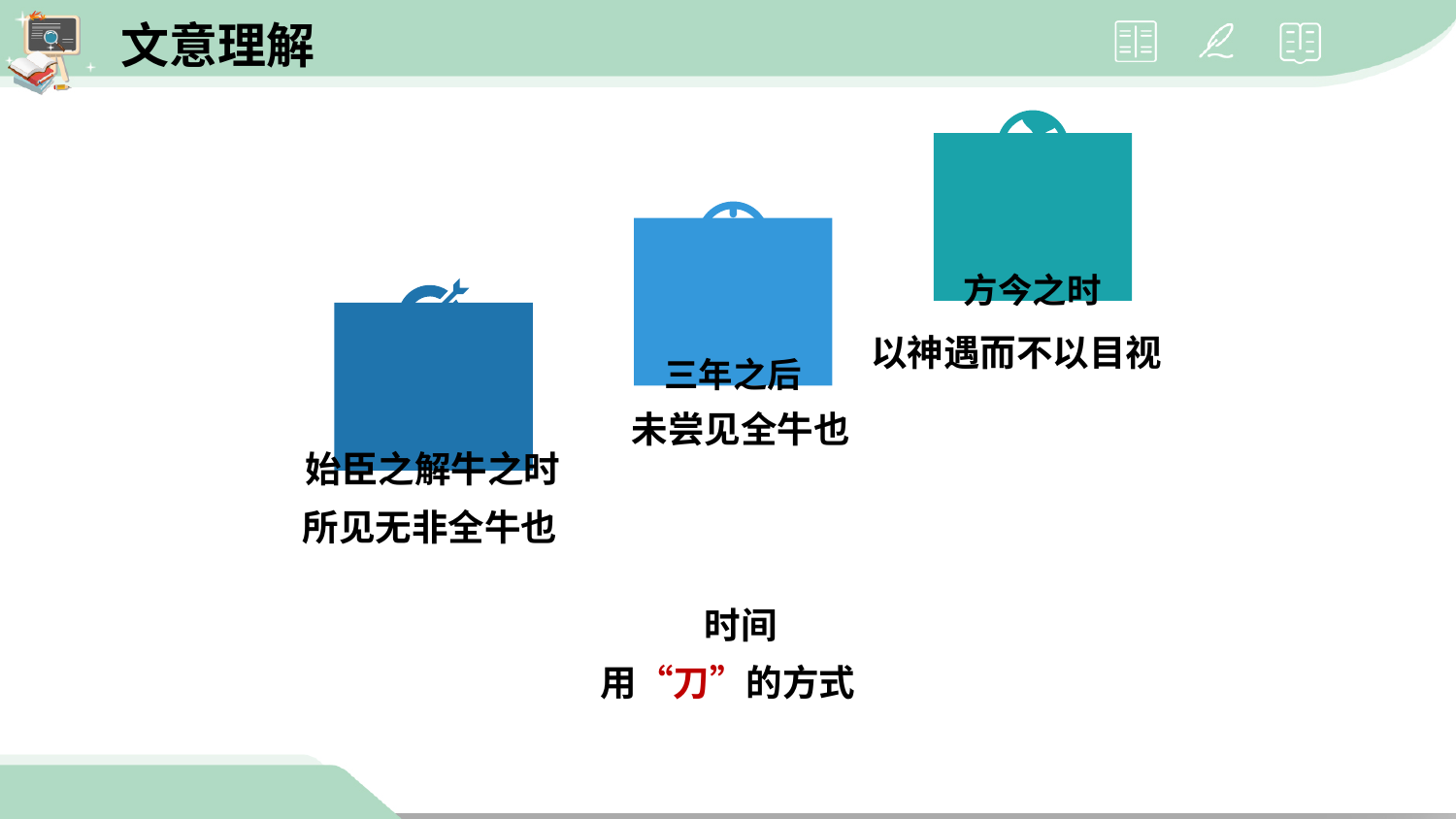

文意理解

方今之时

以神遇而不以目视
三年之后
未尝见全牛也
始臣之解牛之时
所见无非全牛也
  时间
用“刀”的方式